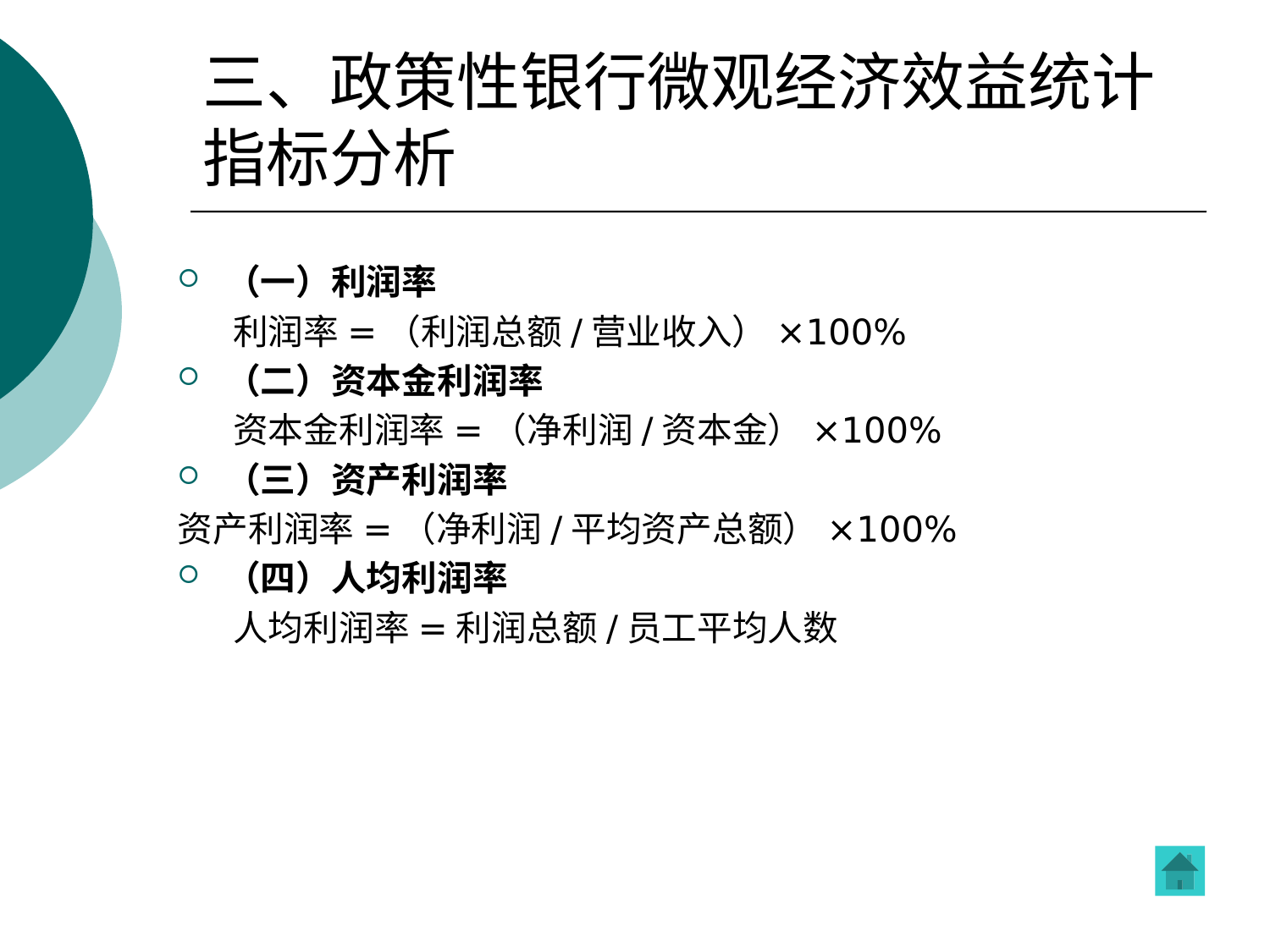

# 三、政策性银行微观经济效益统计指标分析
（一）利润率
      利润率=（利润总额/营业收入）×100%
（二）资本金利润率
      资本金利润率=（净利润/资本金）×100%
（三）资产利润率
资产利润率=（净利润/平均资产总额）×100%
（四）人均利润率
      人均利润率=利润总额/员工平均人数